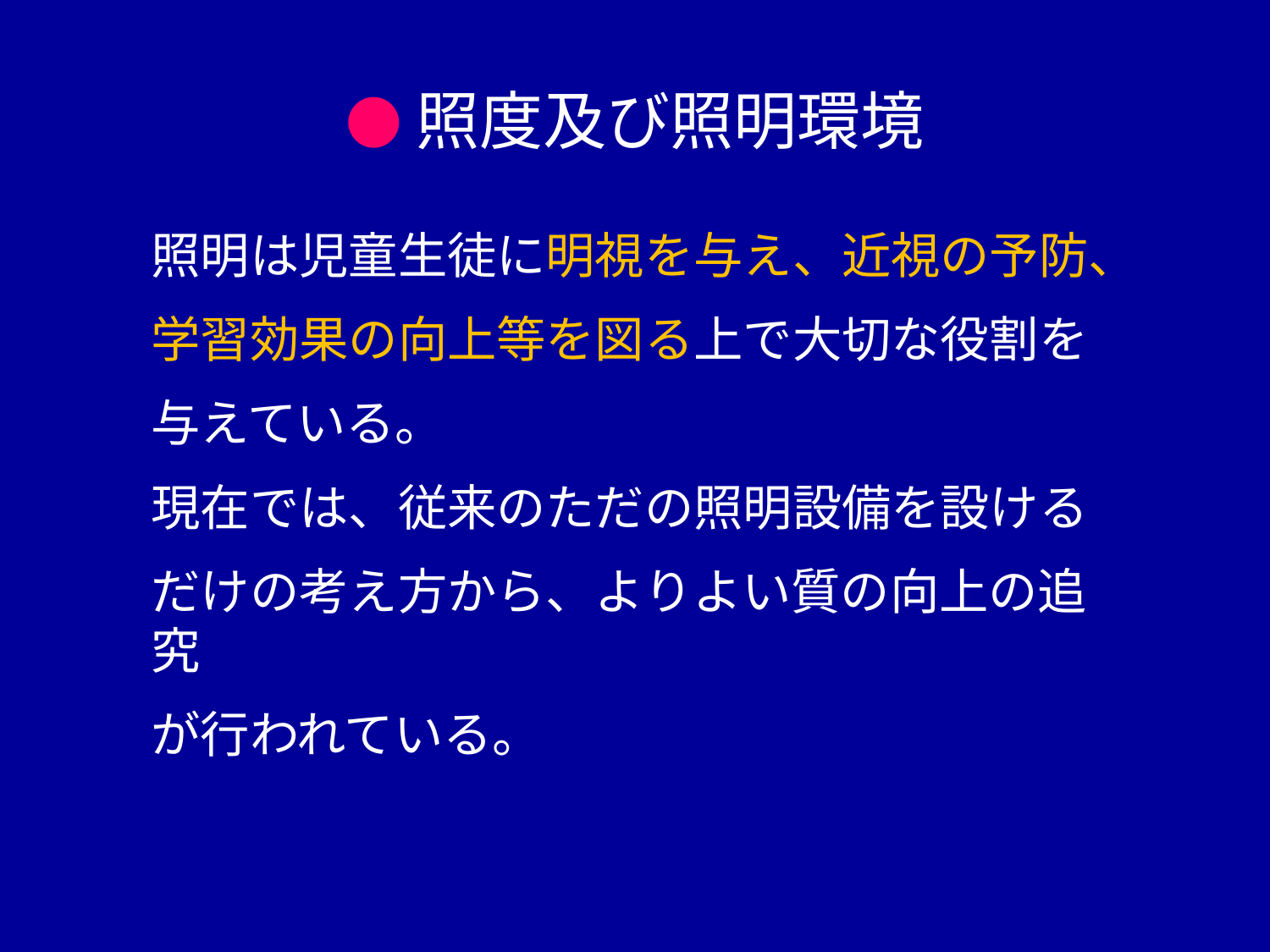

●照度及び照明環境
照明は児童生徒に明視を与え、近視の予防、
学習効果の向上等を図る上で大切な役割を
与えている。
現在では、従来のただの照明設備を設ける
だけの考え方から、よりよい質の向上の追究
が行われている。